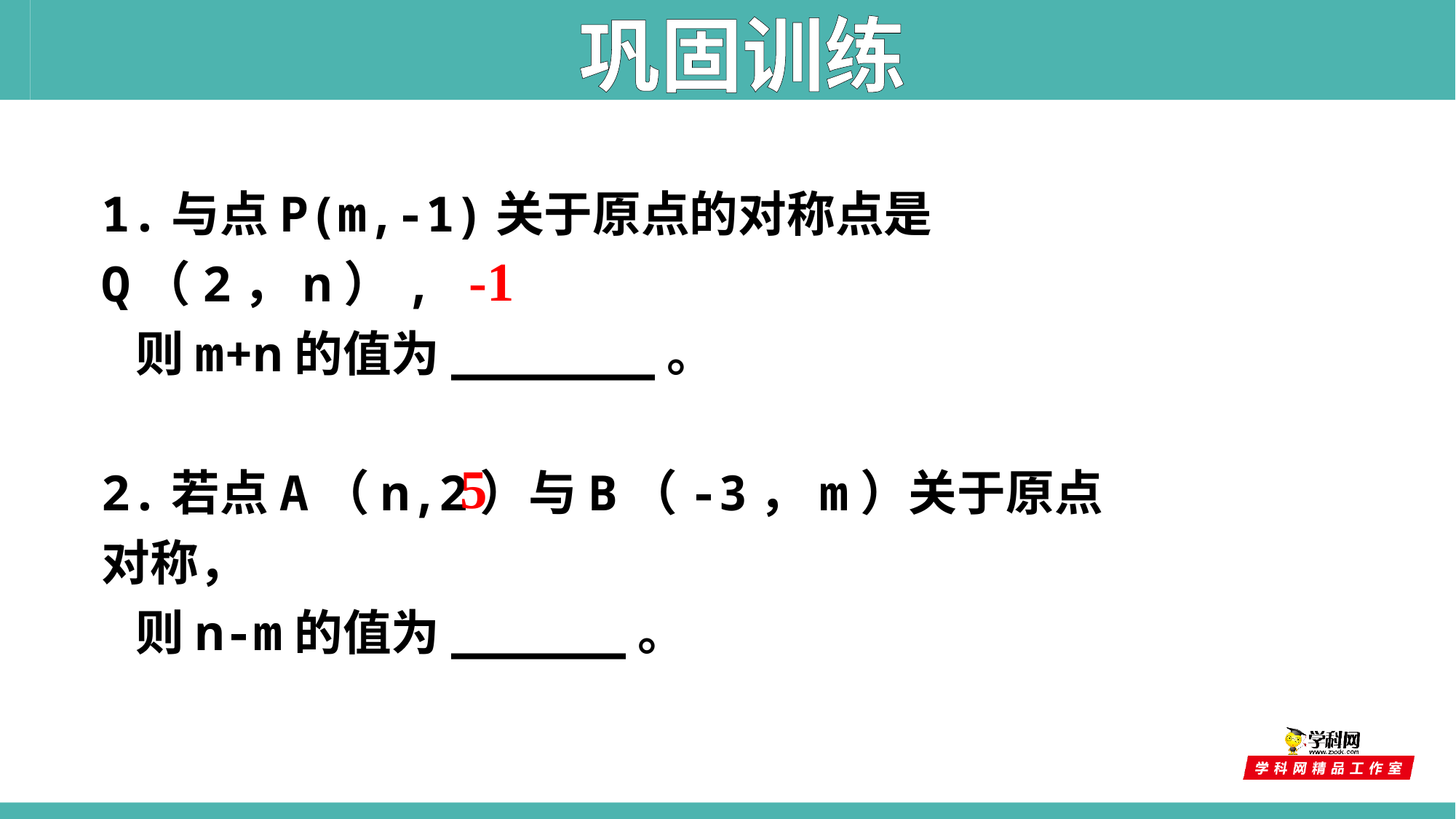

巩固训练

1.与点P(m,-1)关于原点的对称点是Q（2，n）,
  则m+n的值为_______。

2.若点A（n,2）与B（-3，m）关于原点对称，
  则n-m的值为______。
-1
5